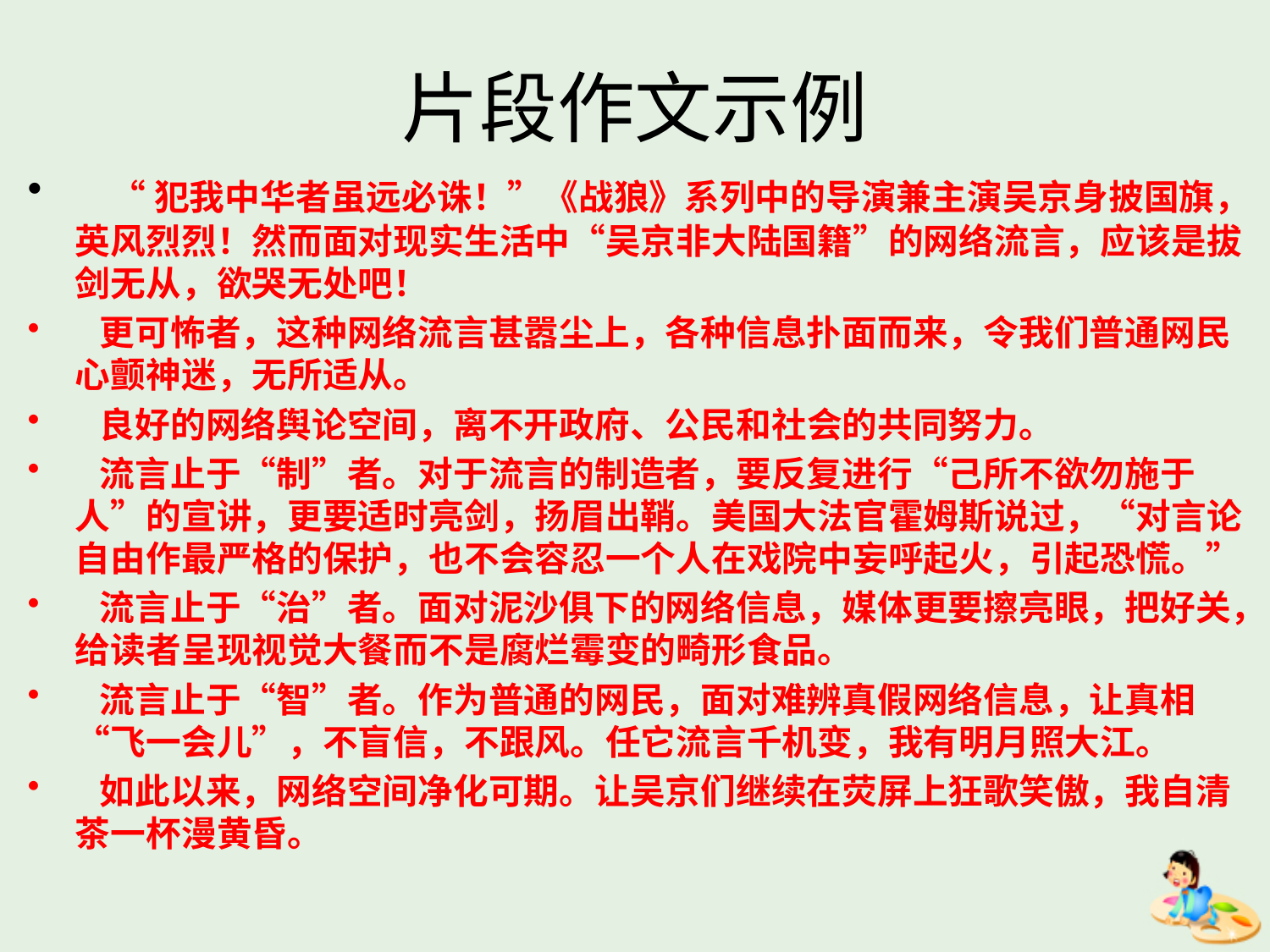

# 片段作文示例
    “犯我中华者虽远必诛！”《战狼》系列中的导演兼主演吴京身披国旗，英风烈烈！然而面对现实生活中“吴京非大陆国籍”的网络流言，应该是拔剑无从，欲哭无处吧！
  更可怖者，这种网络流言甚嚣尘上，各种信息扑面而来，令我们普通网民心颤神迷，无所适从。
  良好的网络舆论空间，离不开政府、公民和社会的共同努力。
  流言止于“制”者。对于流言的制造者，要反复进行“己所不欲勿施于人”的宣讲，更要适时亮剑，扬眉出鞘。美国大法官霍姆斯说过，“对言论自由作最严格的保护，也不会容忍一个人在戏院中妄呼起火，引起恐慌。”
  流言止于“治”者。面对泥沙俱下的网络信息，媒体更要擦亮眼，把好关，给读者呈现视觉大餐而不是腐烂霉变的畸形食品。
  流言止于“智”者。作为普通的网民，面对难辨真假网络信息，让真相“飞一会儿”，不盲信，不跟风。任它流言千机变，我有明月照大江。
  如此以来，网络空间净化可期。让吴京们继续在荧屏上狂歌笑傲，我自清茶一杯漫黄昏。